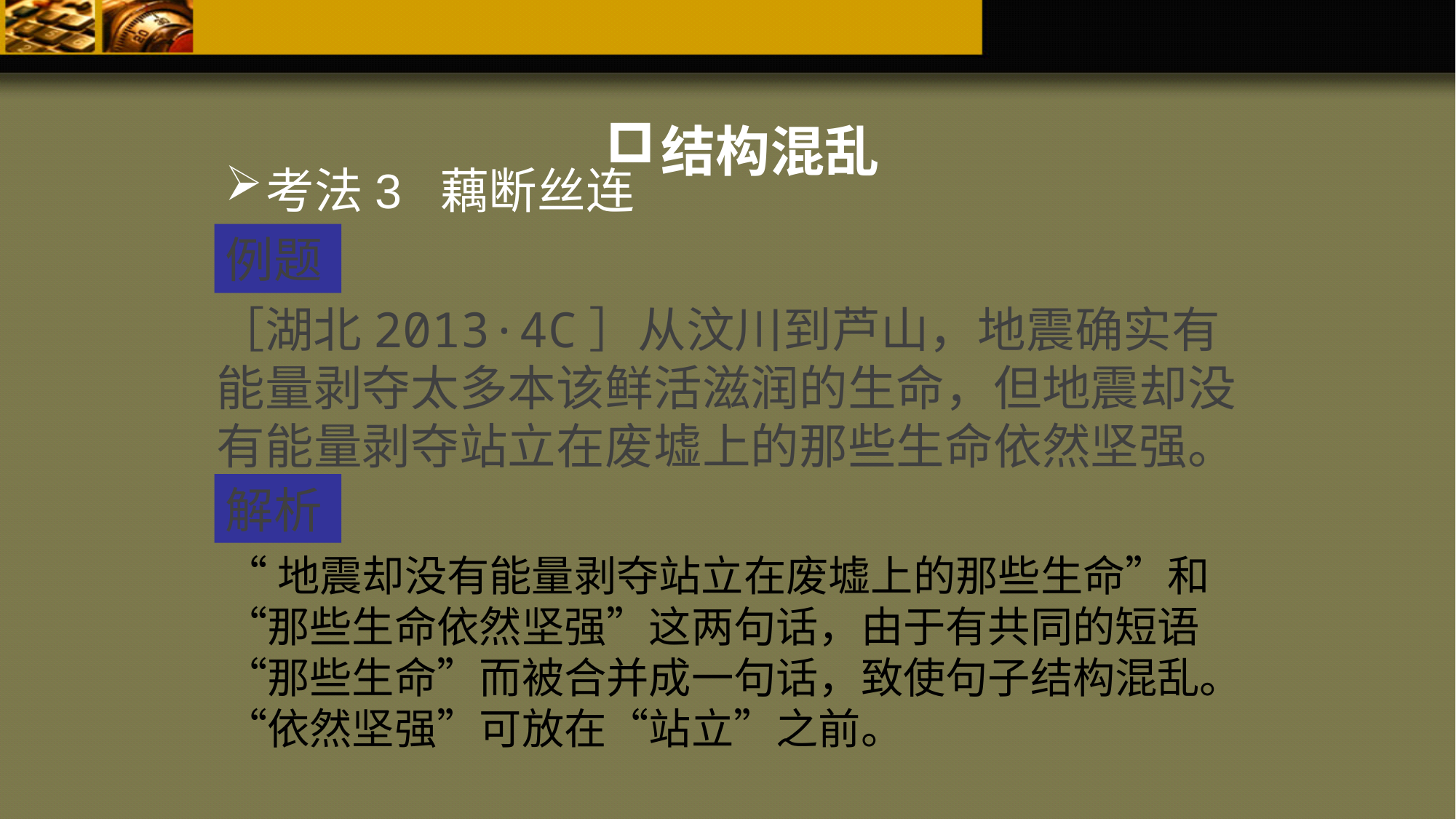

结构混乱
考法3  藕断丝连
例题
［湖北2013·4C］从汶川到芦山，地震确实有能量剥夺太多本该鲜活滋润的生命，但地震却没有能量剥夺站立在废墟上的那些生命依然坚强。
解析
“地震却没有能量剥夺站立在废墟上的那些生命”和“那些生命依然坚强”这两句话，由于有共同的短语“那些生命”而被合并成一句话，致使句子结构混乱。“依然坚强”可放在“站立”之前。